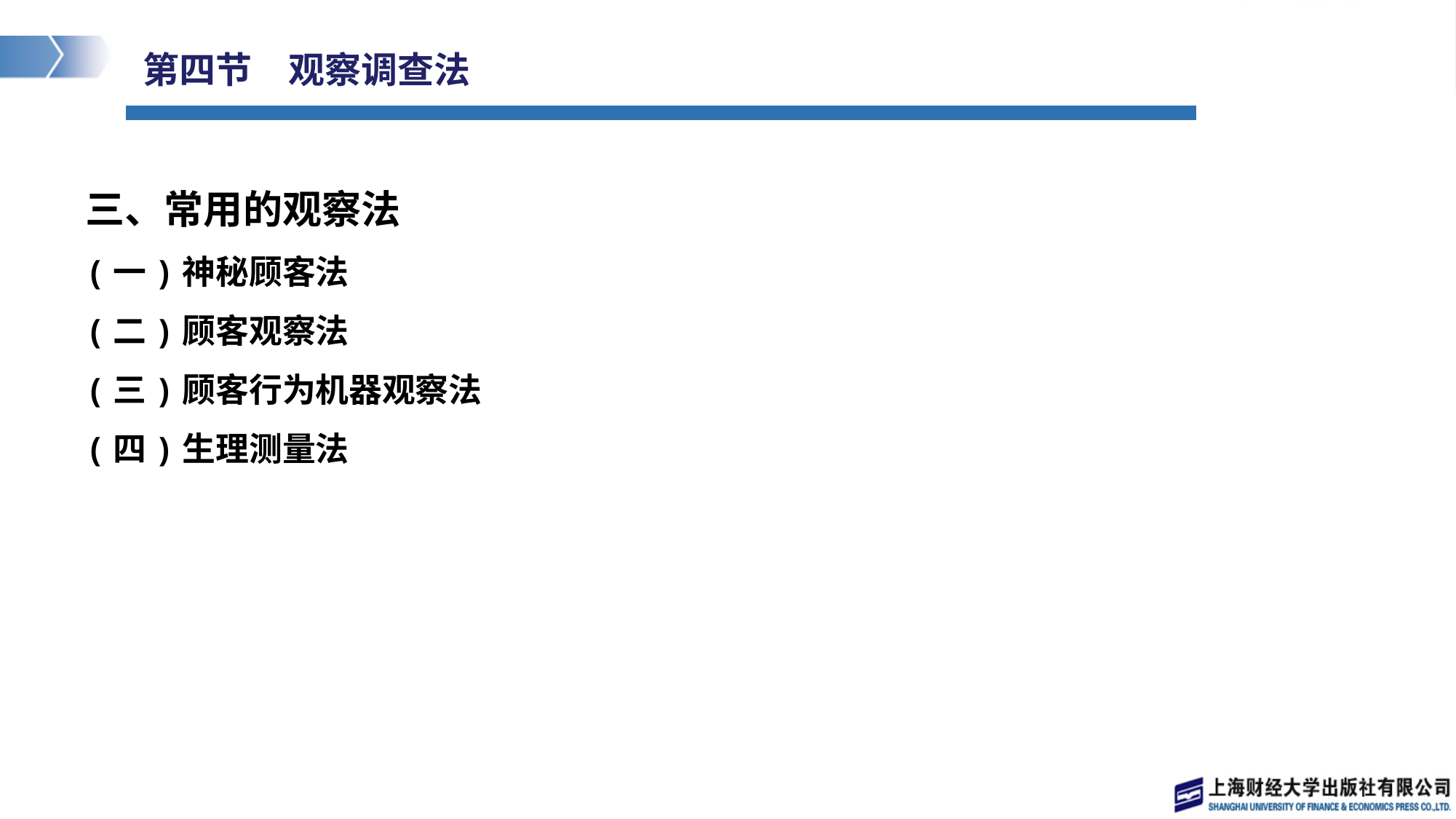

# 第四节　观察调查法
三、常用的观察法
(一)神秘顾客法
(二)顾客观察法
(三)顾客行为机器观察法
(四)生理测量法